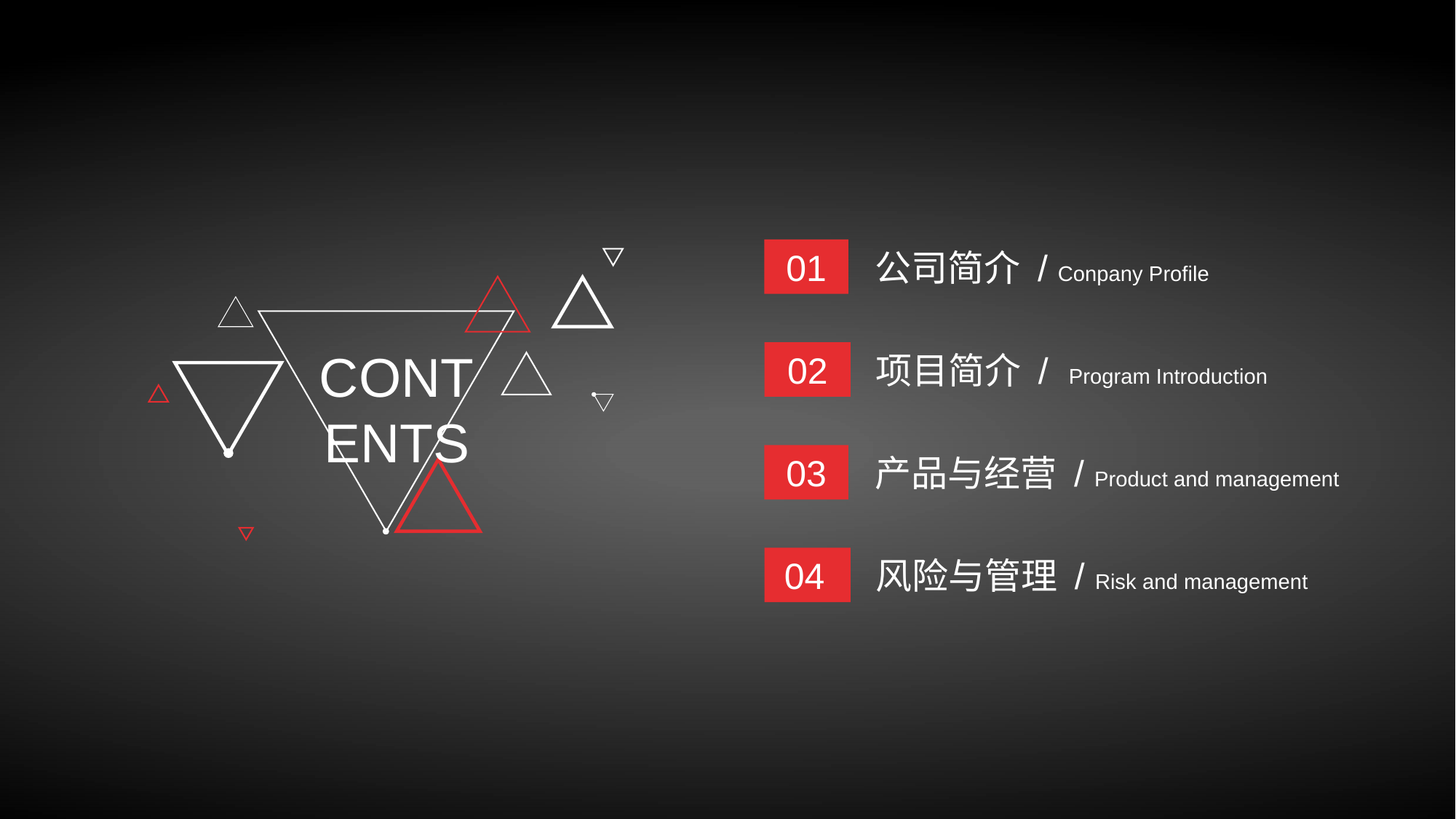

01
公司简介 / Conpany Profile

CONTENTS

02
项目简介 /  Program Introduction
03
产品与经营 / Product and management
04
风险与管理 / Risk and management